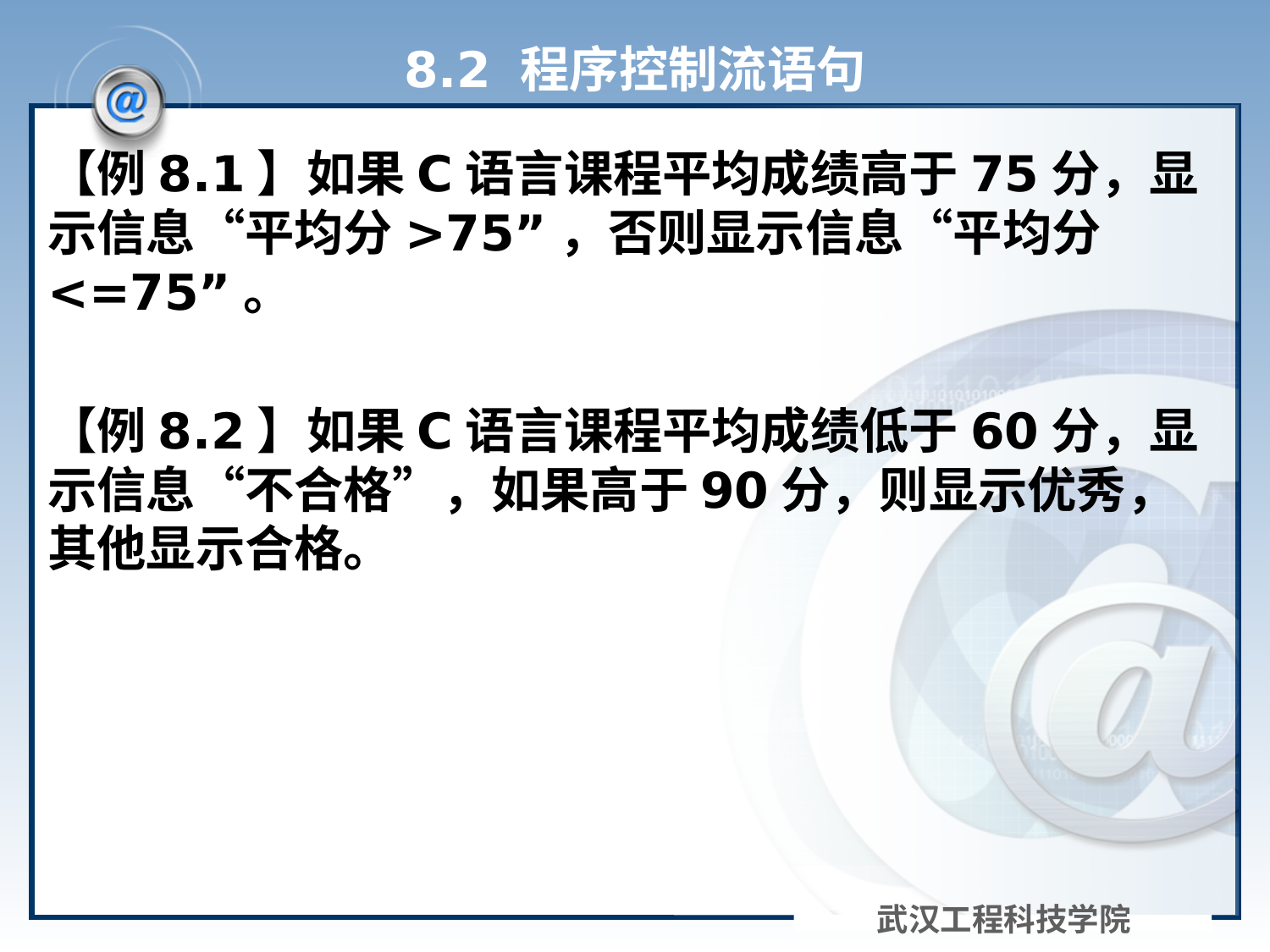

# 8.2 程序控制流语句
【例8.1】如果C语言课程平均成绩高于75分，显示信息“平均分>75”，否则显示信息“平均分<=75”。

【例8.2】如果C语言课程平均成绩低于60分，显示信息“不合格”，如果高于90分，则显示优秀，其他显示合格。

武汉工程科技学院